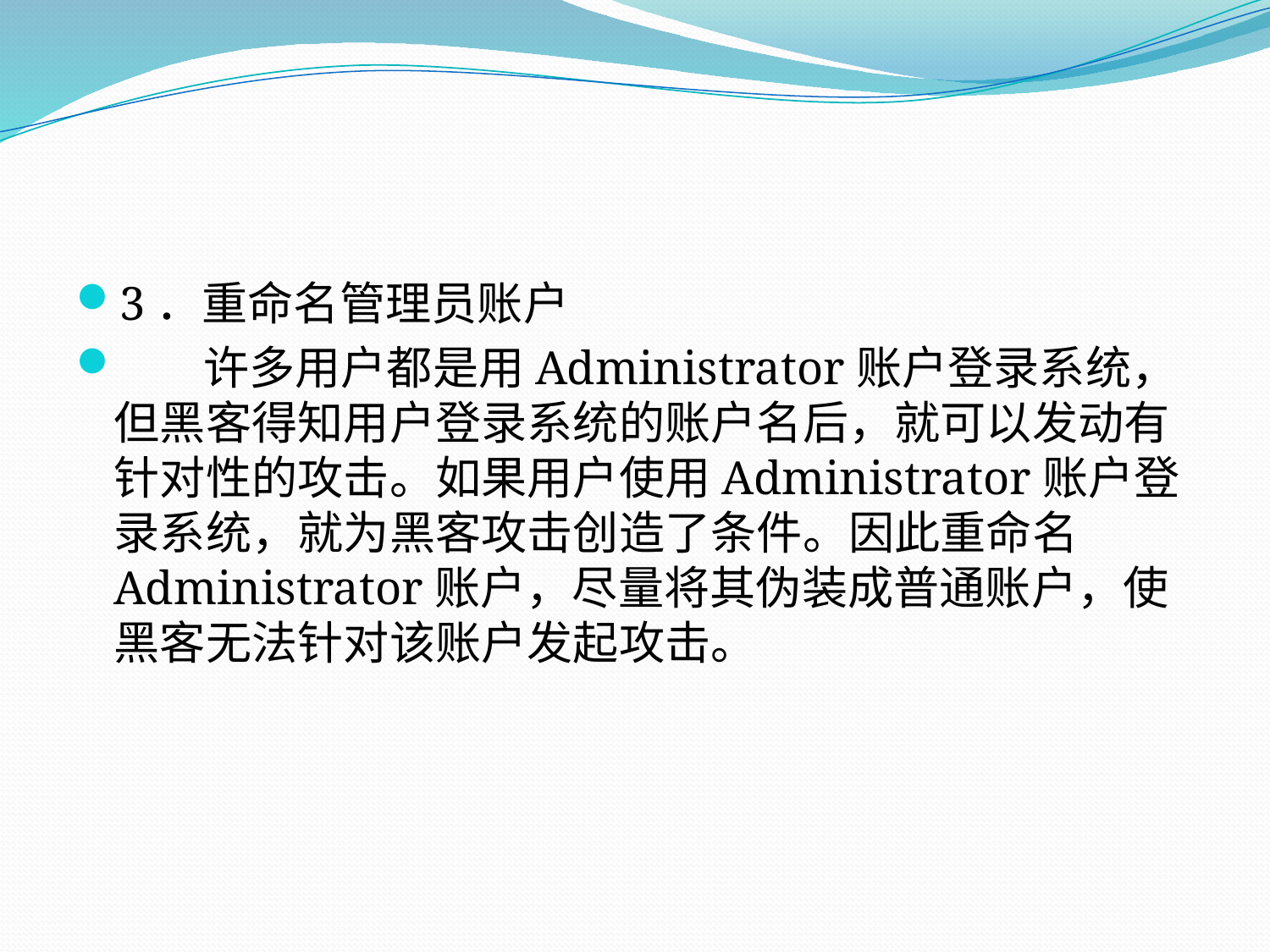

#
3．重命名管理员账户
       许多用户都是用Administrator账户登录系统，但黑客得知用户登录系统的账户名后，就可以发动有针对性的攻击。如果用户使用Administrator账户登录系统，就为黑客攻击创造了条件。因此重命名Administrator账户，尽量将其伪装成普通账户，使黑客无法针对该账户发起攻击。